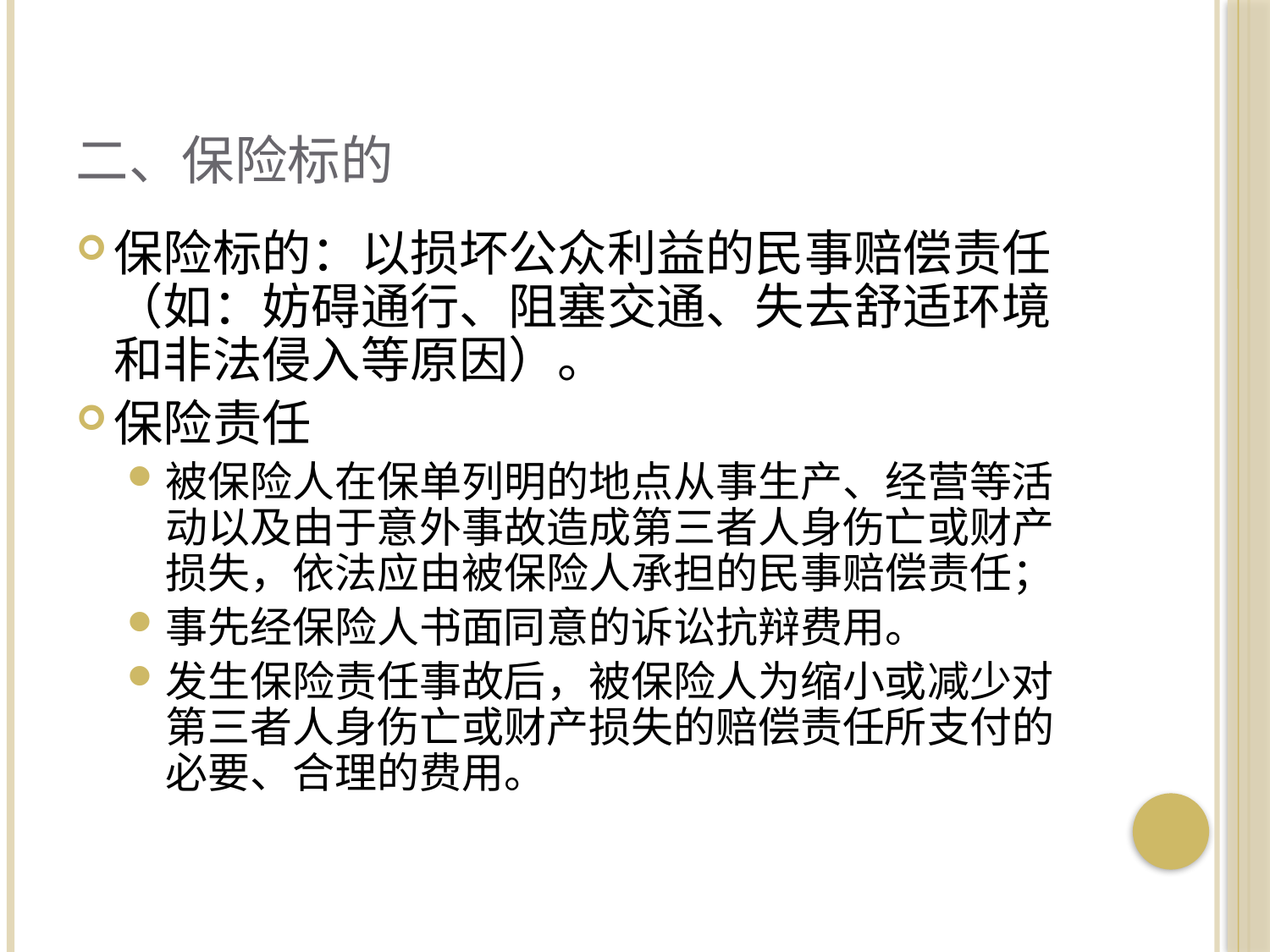

# 二、保险标的
保险标的：以损坏公众利益的民事赔偿责任（如：妨碍通行、阻塞交通、失去舒适环境和非法侵入等原因）。
保险责任
被保险人在保单列明的地点从事生产、经营等活动以及由于意外事故造成第三者人身伤亡或财产损失，依法应由被保险人承担的民事赔偿责任；
事先经保险人书面同意的诉讼抗辩费用。
发生保险责任事故后，被保险人为缩小或减少对第三者人身伤亡或财产损失的赔偿责任所支付的必要、合理的费用。